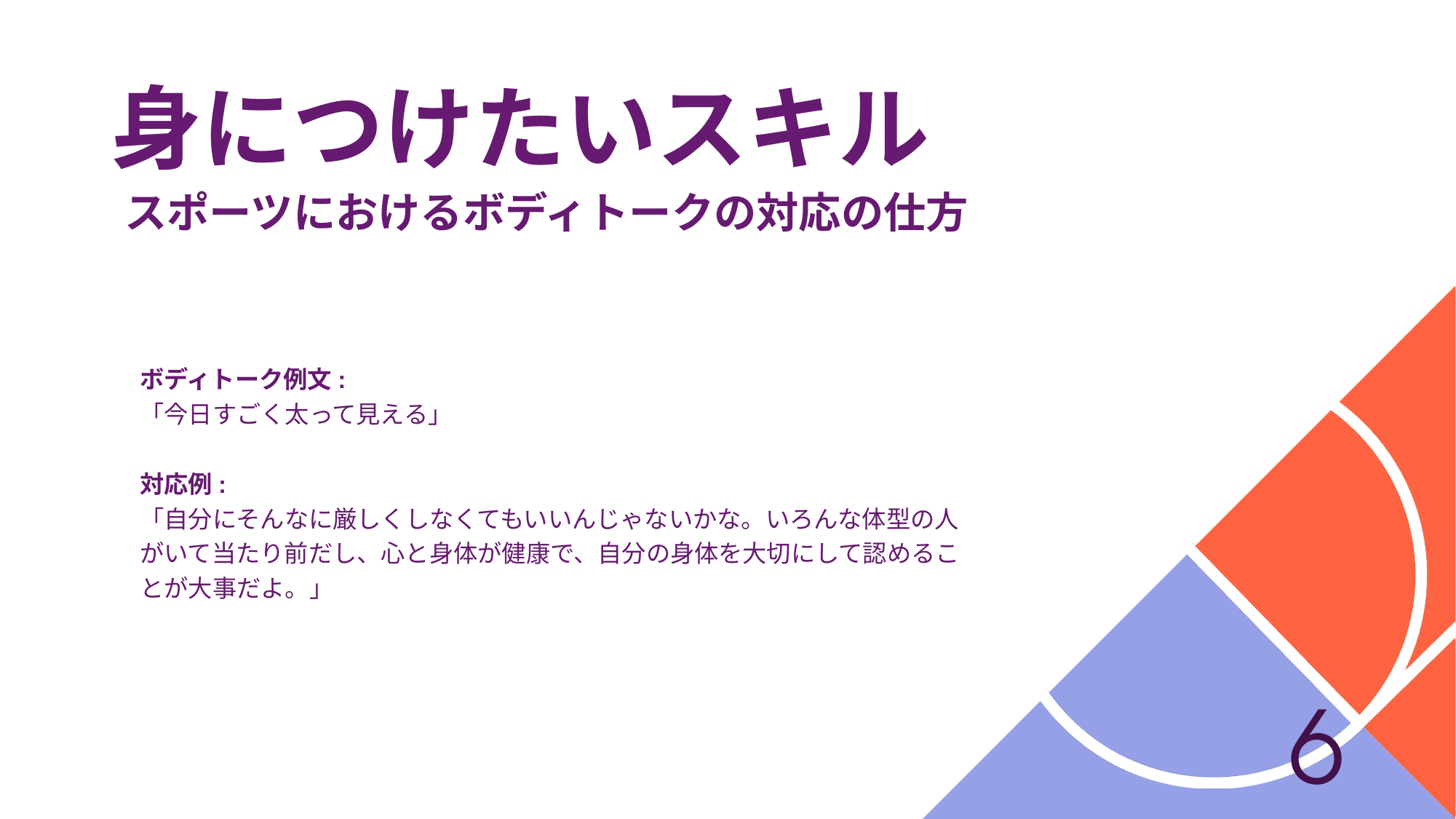

# 身につけたいスキル
スポーツにおけるボディトークの対応の仕方
ボディトーク例文:
「今日すごく太って見える」 
対応例:
「自分にそんなに厳しくしなくてもいいんじゃないかな。いろんな体型の人がいて当たり前だし、心と身体が健康で、自分の身体を大切にして認めることが大事だよ。」
6